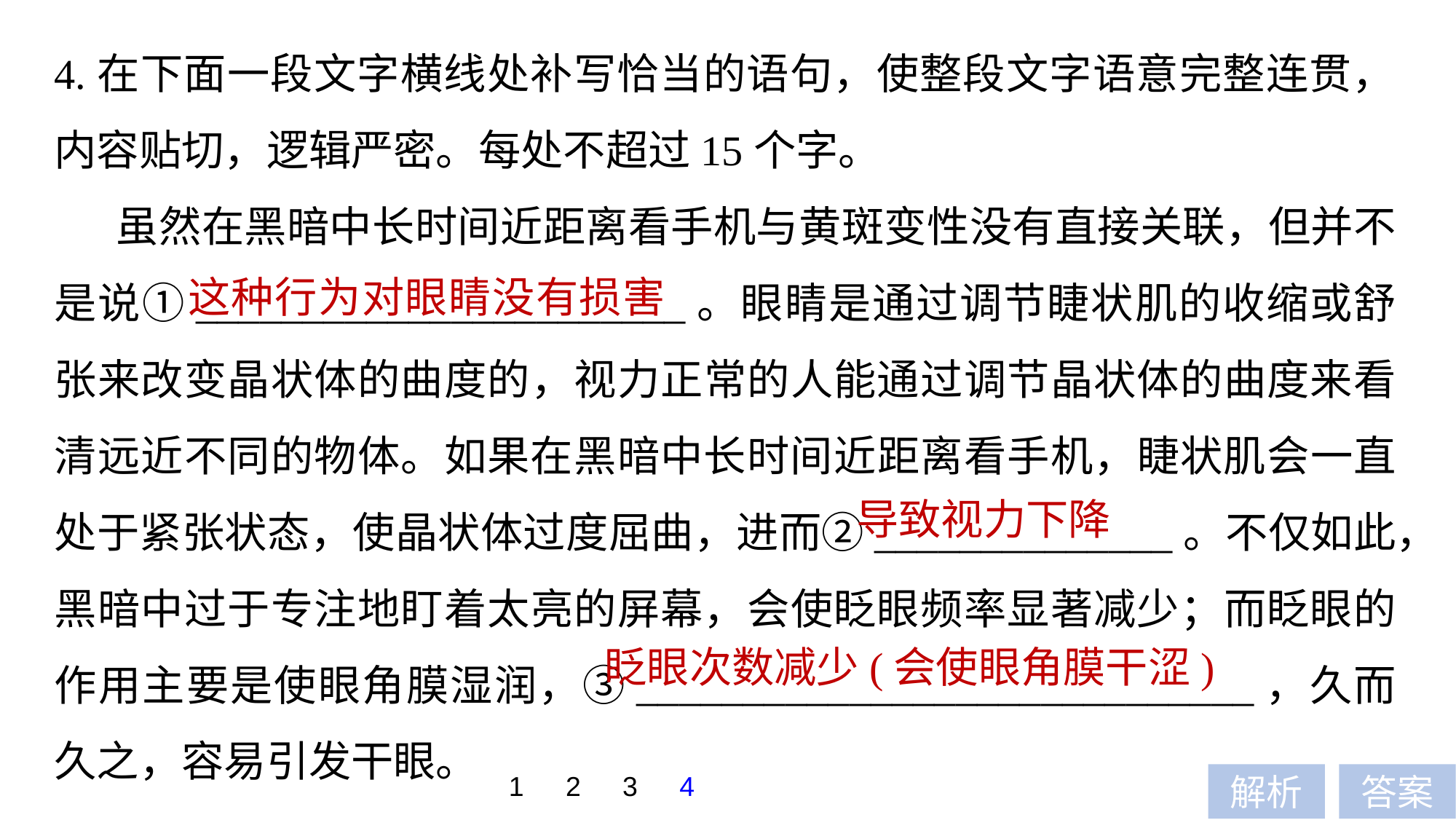

4.在下面一段文字横线处补写恰当的语句，使整段文字语意完整连贯，内容贴切，逻辑严密。每处不超过15个字。
  虽然在黑暗中长时间近距离看手机与黄斑变性没有直接关联，但并不是说①_______________________。眼睛是通过调节睫状肌的收缩或舒张来改变晶状体的曲度的，视力正常的人能通过调节晶状体的曲度来看清远近不同的物体。如果在黑暗中长时间近距离看手机，睫状肌会一直处于紧张状态，使晶状体过度屈曲，进而②______________。不仅如此，黑暗中过于专注地盯着太亮的屏幕，会使眨眼频率显著减少；而眨眼的作用主要是使眼角膜湿润，③_____________________________，久而久之，容易引发干眼。
这种行为对眼睛没有损害
导致视力下降
眨眼次数减少(会使眼角膜干涩)
1
2
3
4
解析
答案